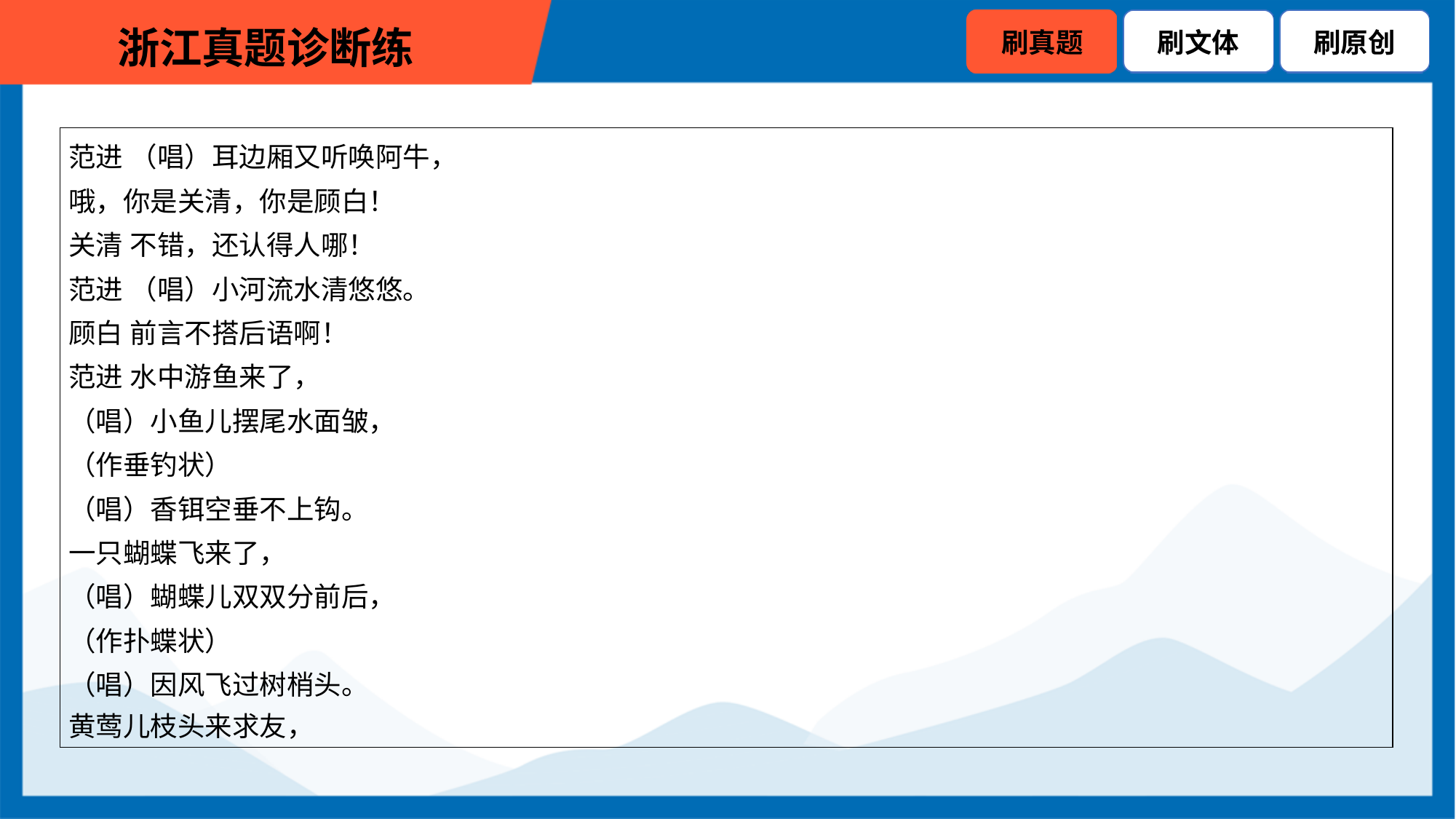

| 范进 （唱）耳边厢又听唤阿牛， 哦，你是关清，你是顾白！ 关清 不错，还认得人哪！ 范进 （唱）小河流水清悠悠。 顾白 前言不搭后语啊！ 范进 水中游鱼来了， （唱）小鱼儿摆尾水面皱， （作垂钓状） （唱）香铒空垂不上钩。 一只蝴蝶飞来了， （唱）蝴蝶儿双双分前后， （作扑蝶状） （唱）因风飞过树梢头。 黄莺儿枝头来求友， |
| --- |